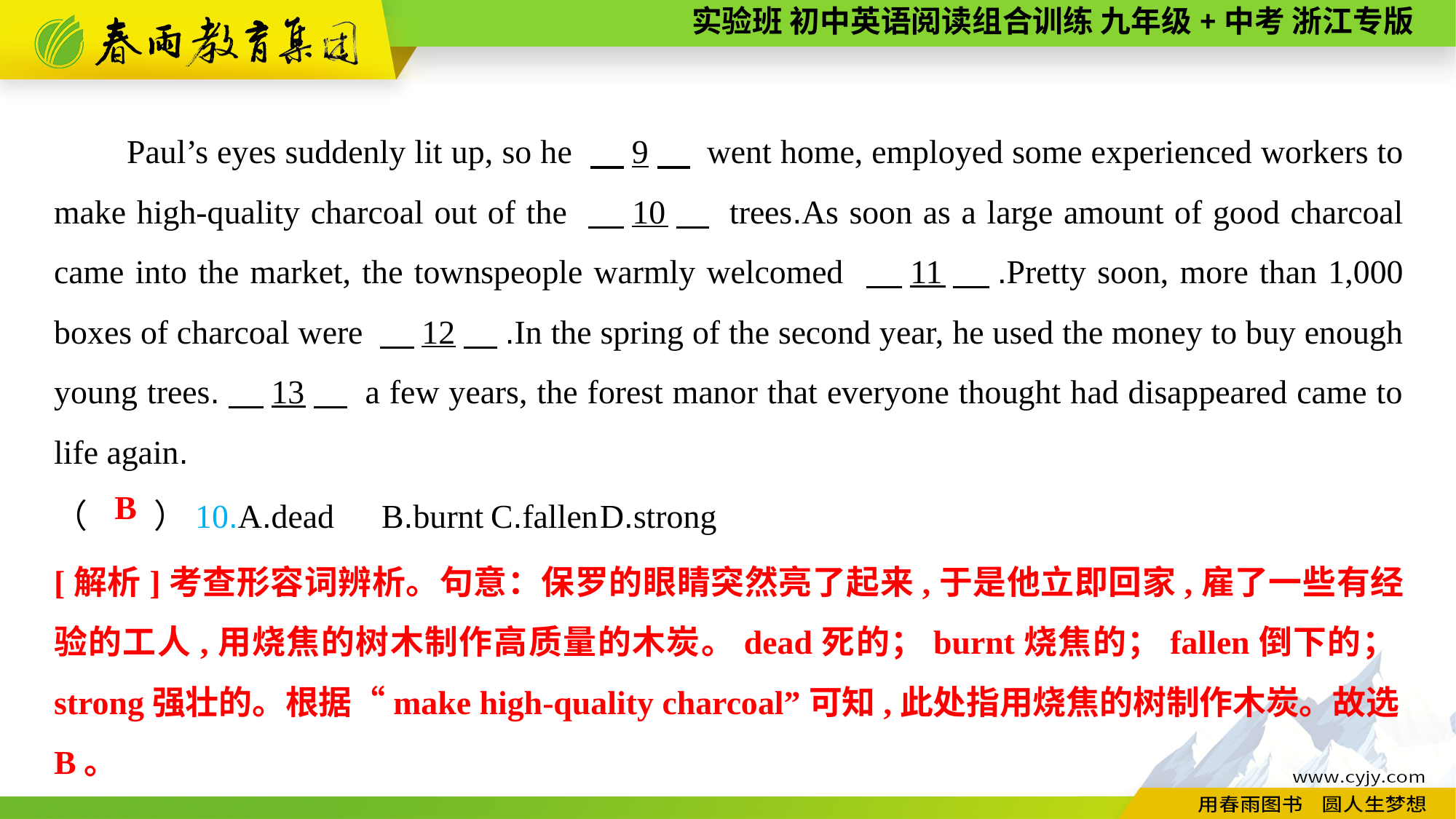

Paul’s eyes suddenly lit up, so he 　9　 went home, employed some experienced workers to make high-quality charcoal out of the 　10　 trees.As soon as a large amount of good charcoal came into the market, the townspeople warmly welcomed 　11　.Pretty soon, more than 1,000 boxes of charcoal were 　12　.In the spring of the second year, he used the money to buy enough young trees.　13　 a few years, the forest manor that everyone thought had disappeared came to life again.
（　　）10.A.dead	B.burnt	C.fallen	D.strong
B
[解析]考查形容词辨析。句意：保罗的眼睛突然亮了起来,于是他立即回家,雇了一些有经验的工人,用烧焦的树木制作高质量的木炭。dead死的；burnt烧焦的；fallen倒下的；strong强壮的。根据“make high-quality charcoal”可知,此处指用烧焦的树制作木炭。故选B。